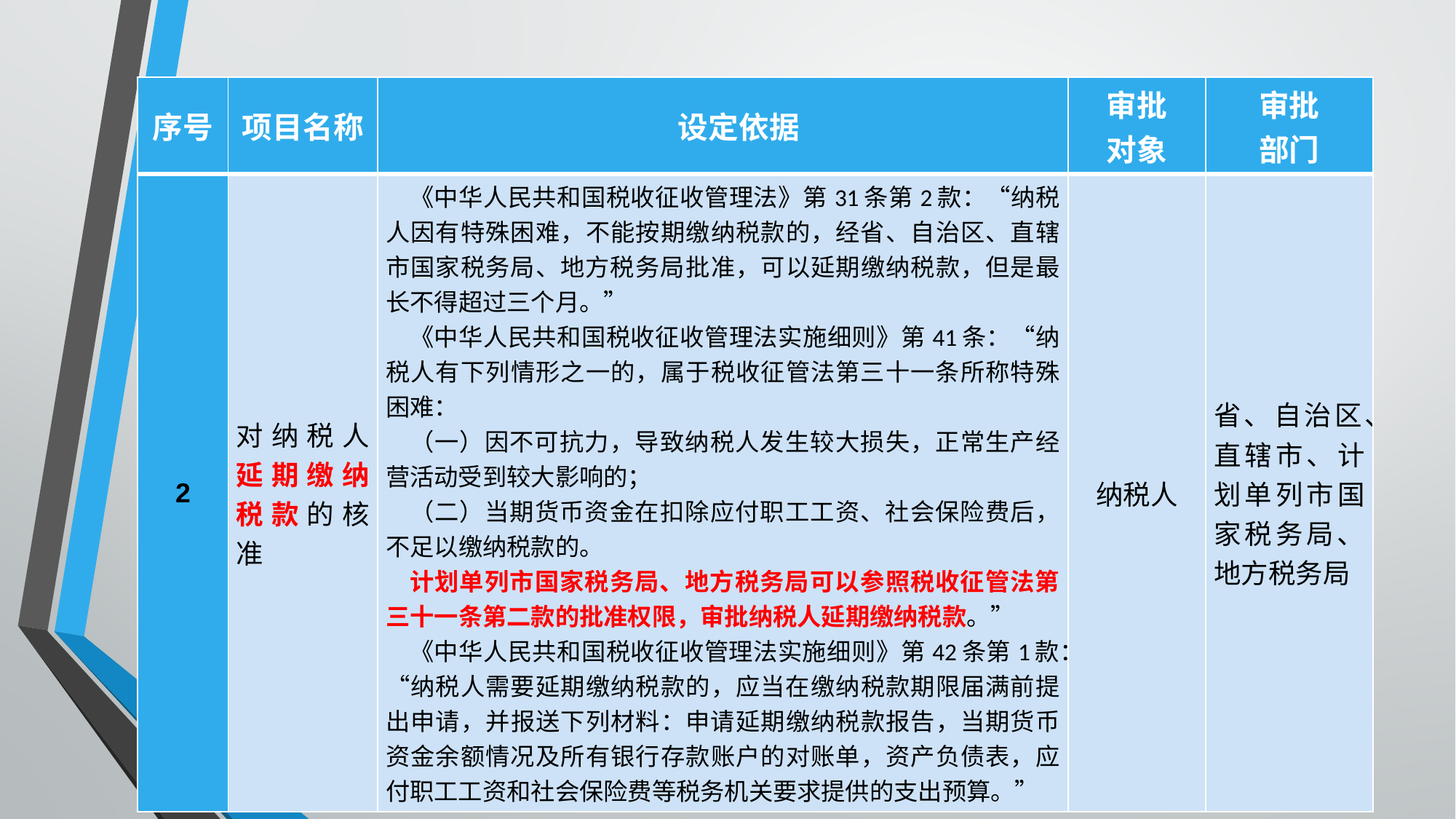

#
| 序号 | 项目名称 | 设定依据 | 审批 对象 | 审批 部门 |
| --- | --- | --- | --- | --- |
| 2 | 对纳税人延期缴纳税款的核准 | 《中华人民共和国税收征收管理法》第31条第2款：“纳税人因有特殊困难，不能按期缴纳税款的，经省、自治区、直辖市国家税务局、地方税务局批准，可以延期缴纳税款，但是最长不得超过三个月。” 《中华人民共和国税收征收管理法实施细则》第41条：“纳税人有下列情形之一的，属于税收征管法第三十一条所称特殊困难： （一）因不可抗力，导致纳税人发生较大损失，正常生产经营活动受到较大影响的； （二）当期货币资金在扣除应付职工工资、社会保险费后，不足以缴纳税款的。 计划单列市国家税务局、地方税务局可以参照税收征管法第三十一条第二款的批准权限，审批纳税人延期缴纳税款。” 《中华人民共和国税收征收管理法实施细则》第42条第1款：“纳税人需要延期缴纳税款的，应当在缴纳税款期限届满前提出申请，并报送下列材料：申请延期缴纳税款报告，当期货币资金余额情况及所有银行存款账户的对账单，资产负债表，应付职工工资和社会保险费等税务机关要求提供的支出预算。” | 纳税人 | 省、自治区、直辖市、计划单列市国家税务局、地方税务局 |